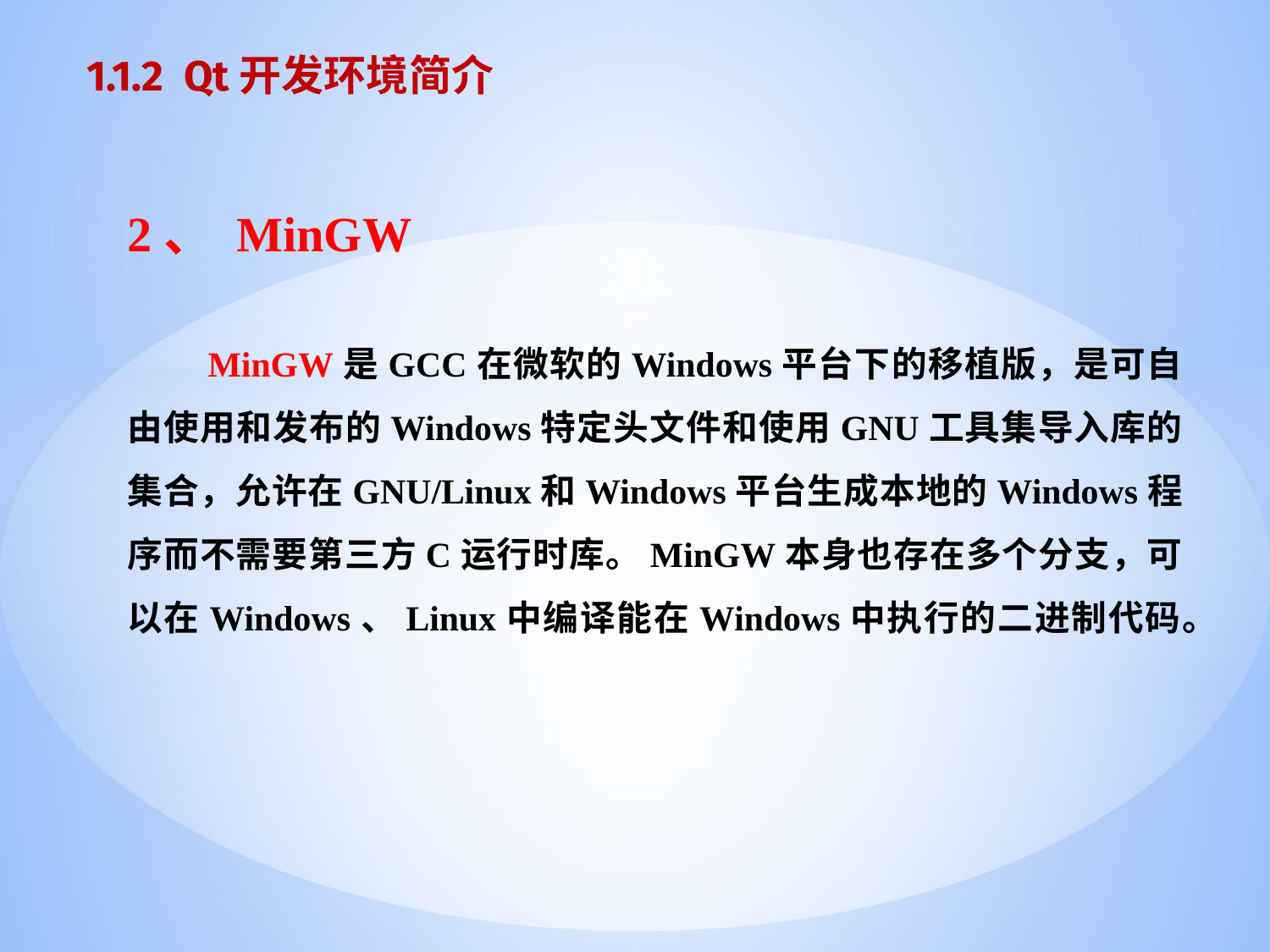

1.1.2  Qt开发环境简介

2、 MinGW

        MinGW是GCC在微软的Windows平台下的移植版，是可自由使用和发布的Windows特定头文件和使用GNU工具集导入库的集合，允许在GNU/Linux和Windows平台生成本地的Windows程序而不需要第三方C运行时库。MinGW本身也存在多个分支，可以在Windows、Linux中编译能在Windows中执行的二进制代码。